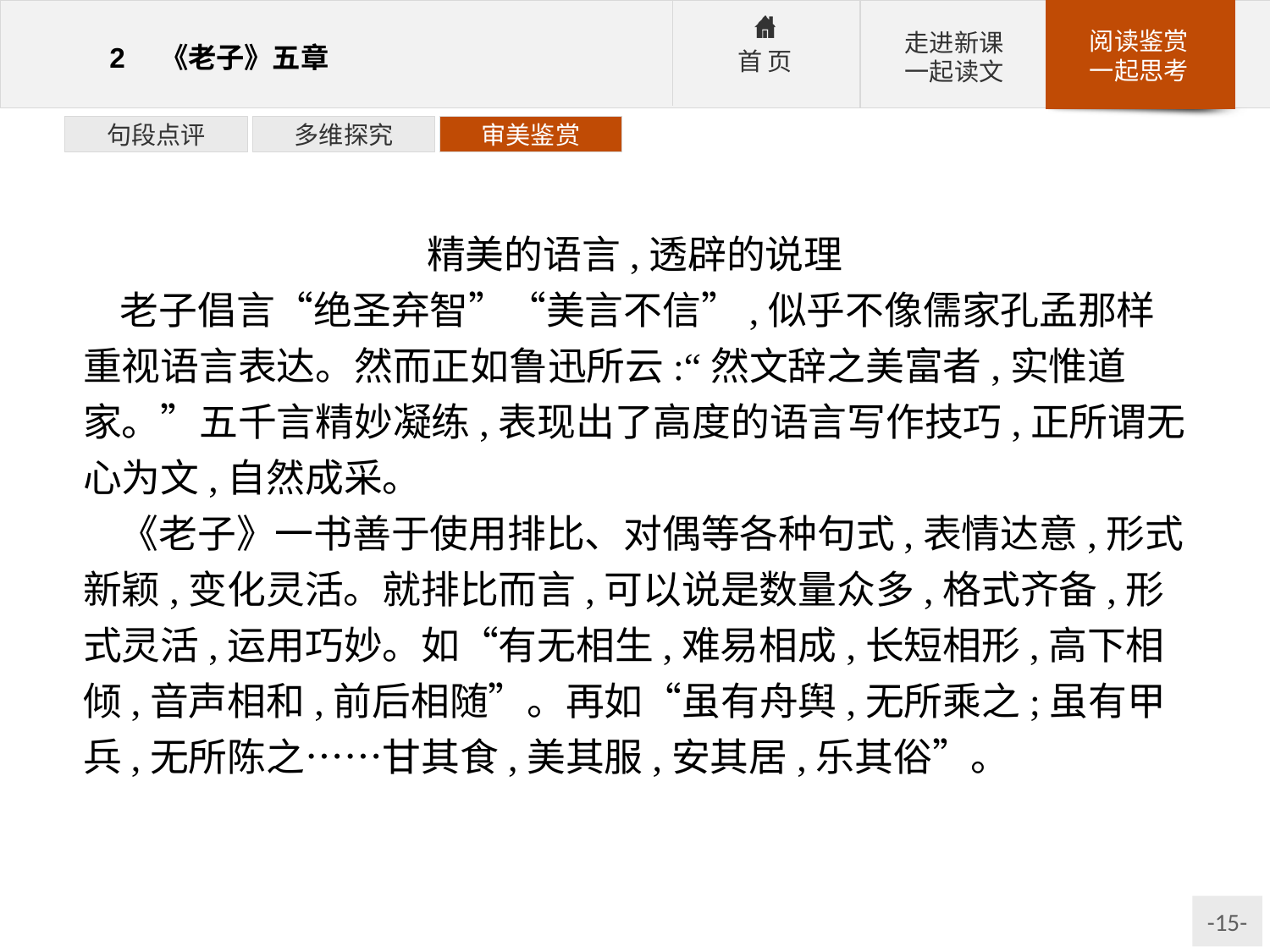

句段点评
多维探究
审美鉴赏
精美的语言,透辟的说理
老子倡言“绝圣弃智”“美言不信”,似乎不像儒家孔孟那样重视语言表达。然而正如鲁迅所云:“然文辞之美富者,实惟道家。”五千言精妙凝练,表现出了高度的语言写作技巧,正所谓无心为文,自然成采。
《老子》一书善于使用排比、对偶等各种句式,表情达意,形式新颖,变化灵活。就排比而言,可以说是数量众多,格式齐备,形式灵活,运用巧妙。如“有无相生,难易相成,长短相形,高下相倾,音声相和,前后相随”。再如“虽有舟舆,无所乘之;虽有甲兵,无所陈之……甘其食,美其服,安其居,乐其俗”。